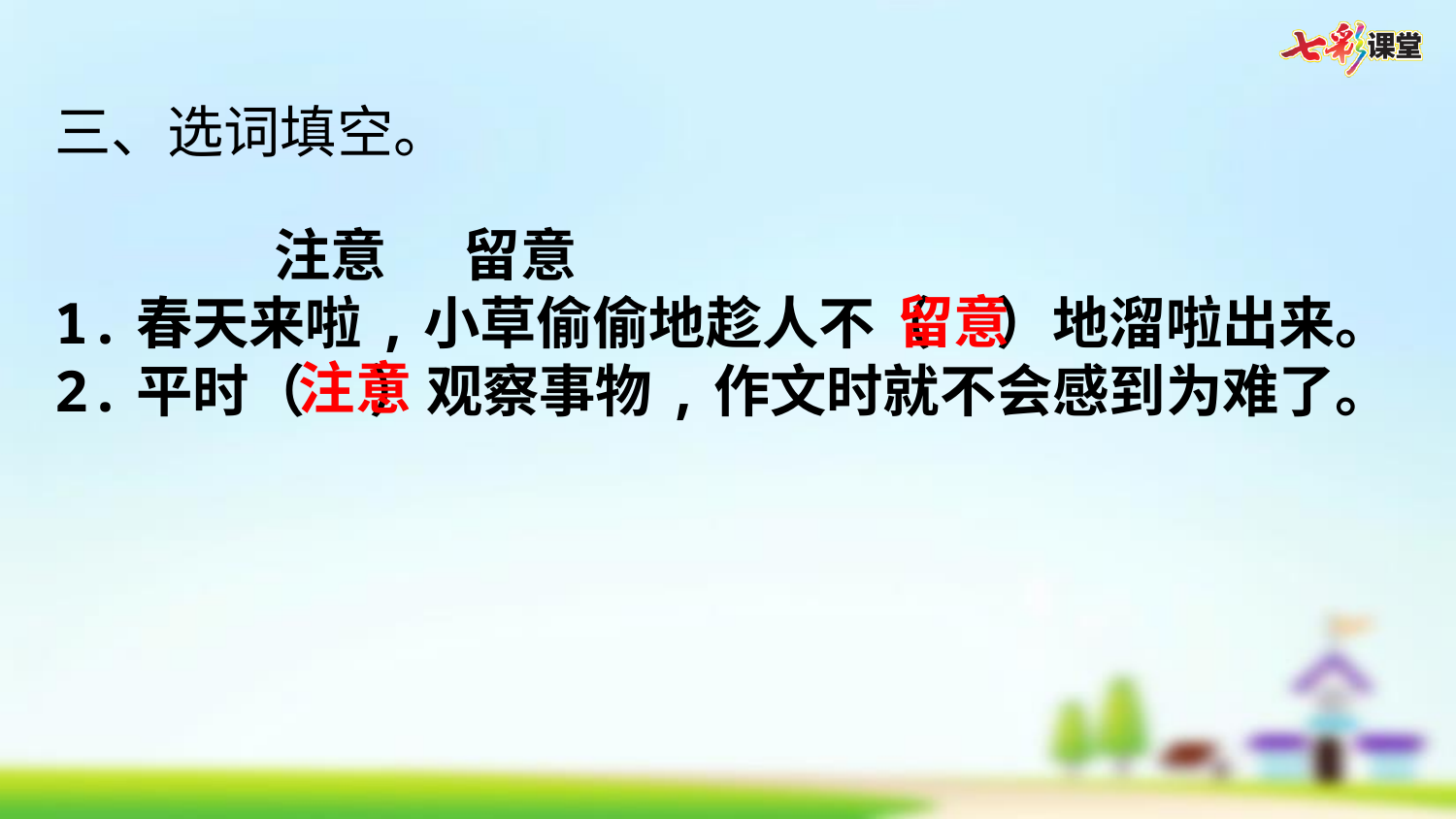

三、选词填空。
                注意      留意
1.春天来啦,小草偷偷地趁人不（     ）地溜啦出来。
2.平时（     ）观察事物,作文时就不会感到为难了。

留意
注意